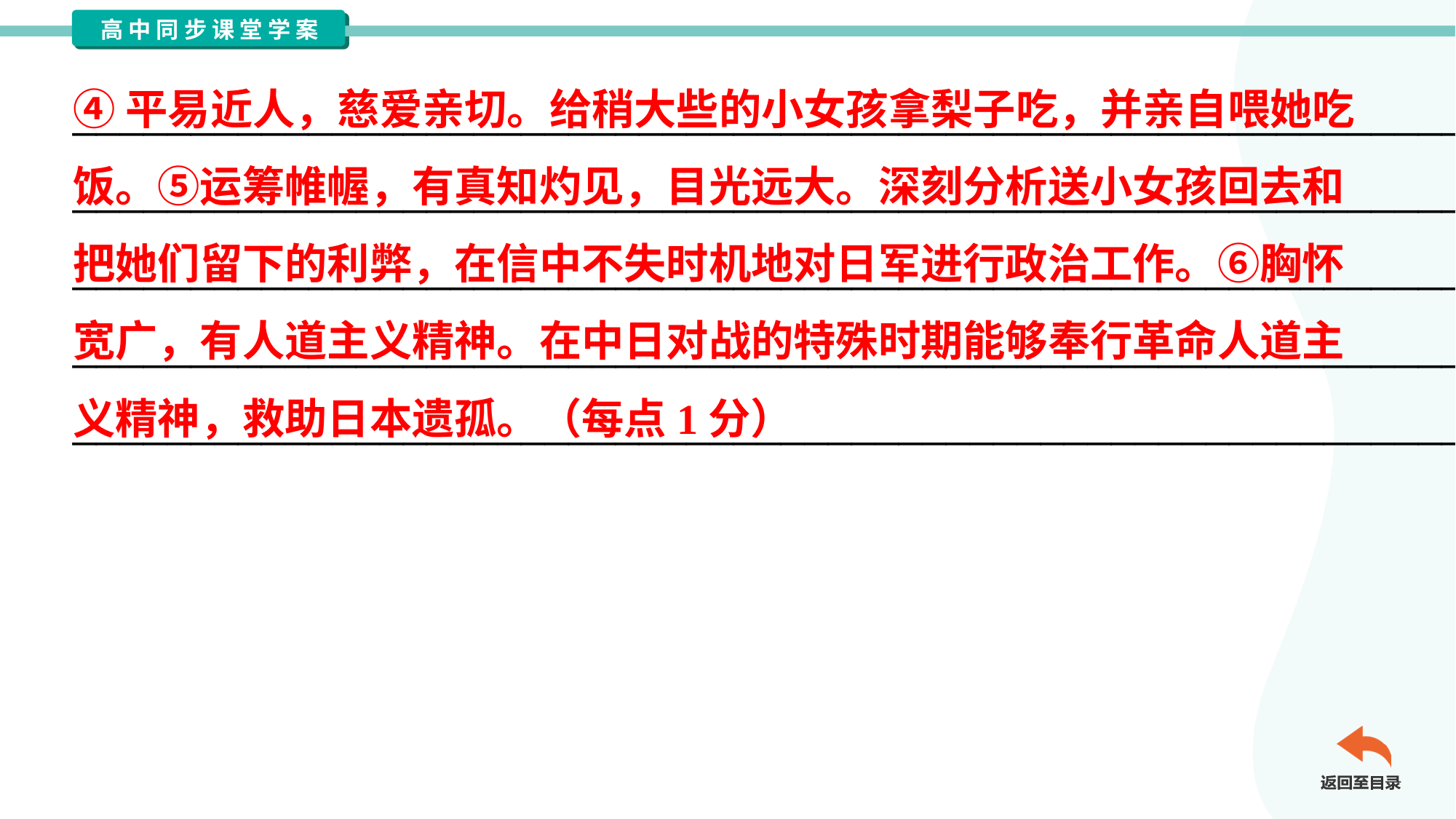

④平易近人，慈爱亲切。给稍大些的小女孩拿梨子吃，并亲自喂她吃
饭。⑤运筹帷幄，有真知灼见，目光远大。深刻分析送小女孩回去和
把她们留下的利弊，在信中不失时机地对日军进行政治工作。⑥胸怀
宽广，有人道主义精神。在中日对战的特殊时期能够奉行革命人道主
义精神，救助日本遗孤。（每点1分）
_____________________________________________________________
_____________________________________________________________
_____________________________________________________________
_____________________________________________________________
_____________________________________________________________